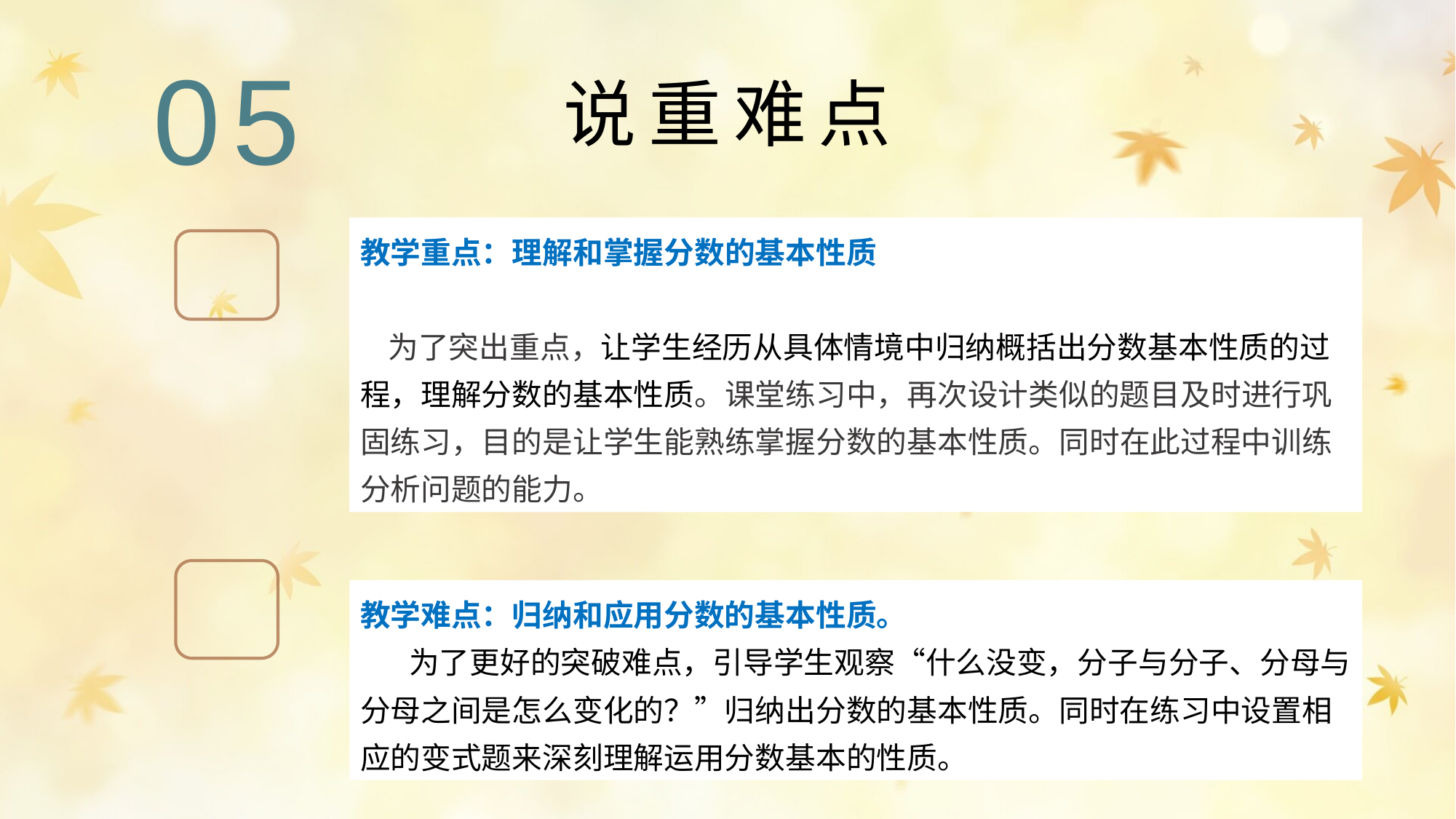

05
说重难点

教学重点：理解和掌握分数的基本性质

   为了突出重点，让学生经历从具体情境中归纳概括出分数基本性质的过程，理解分数的基本性质。课堂练习中，再次设计类似的题目及时进行巩固练习，目的是让学生能熟练掌握分数的基本性质。同时在此过程中训练分析问题的能力。

教学难点：归纳和应用分数的基本性质。
      为了更好的突破难点，引导学生观察“什么没变，分子与分子、分母与分母之间是怎么变化的？”归纳出分数的基本性质。同时在练习中设置相应的变式题来深刻理解运用分数基本的性质。